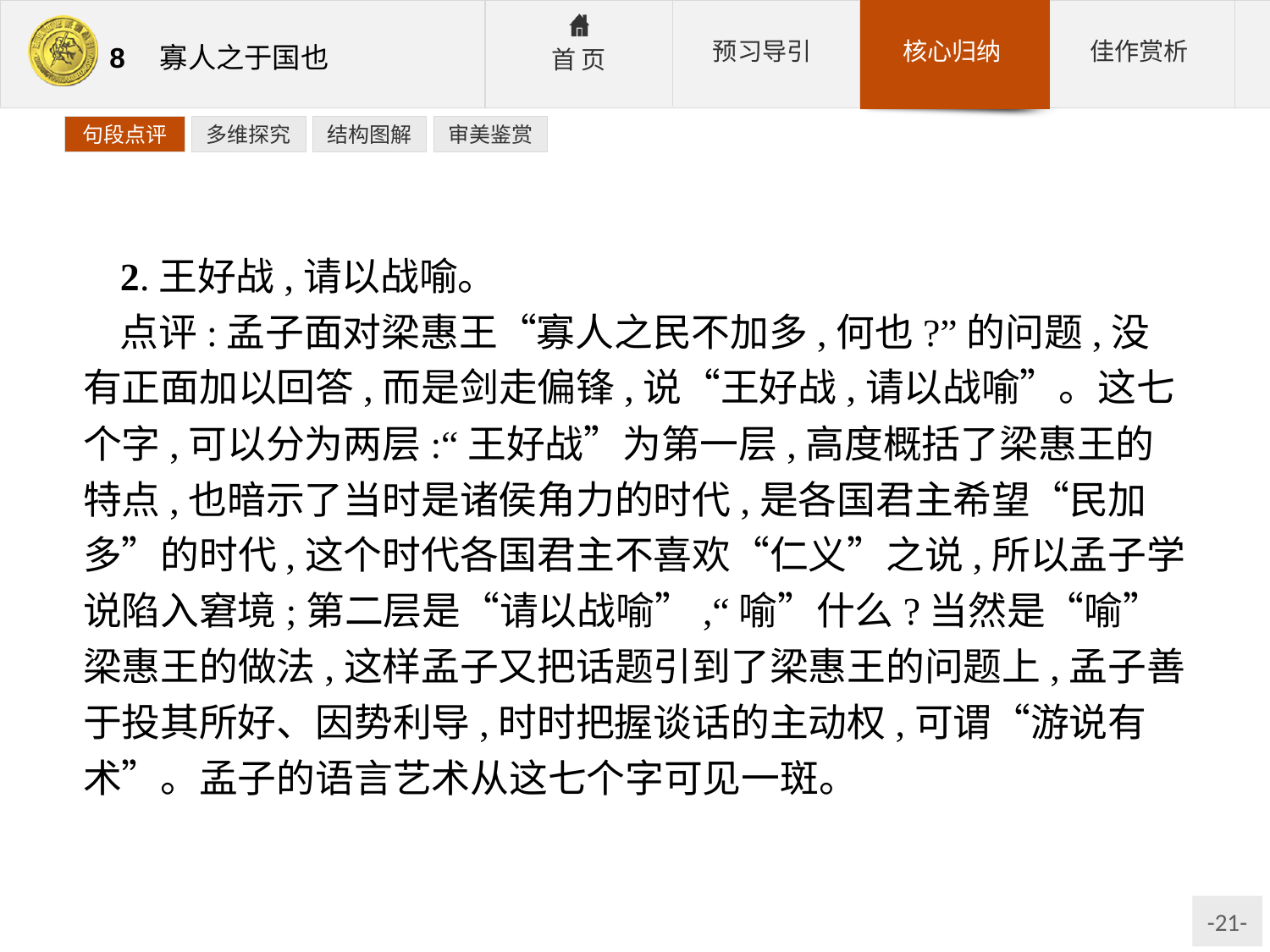

句段点评
多维探究
结构图解
审美鉴赏
2.王好战,请以战喻。
点评:孟子面对梁惠王“寡人之民不加多,何也?”的问题,没有正面加以回答,而是剑走偏锋,说“王好战,请以战喻”。这七个字,可以分为两层:“王好战”为第一层,高度概括了梁惠王的特点,也暗示了当时是诸侯角力的时代,是各国君主希望“民加多”的时代,这个时代各国君主不喜欢“仁义”之说,所以孟子学说陷入窘境;第二层是“请以战喻”,“喻”什么?当然是“喻”梁惠王的做法,这样孟子又把话题引到了梁惠王的问题上,孟子善于投其所好、因势利导,时时把握谈话的主动权,可谓“游说有术”。孟子的语言艺术从这七个字可见一斑。